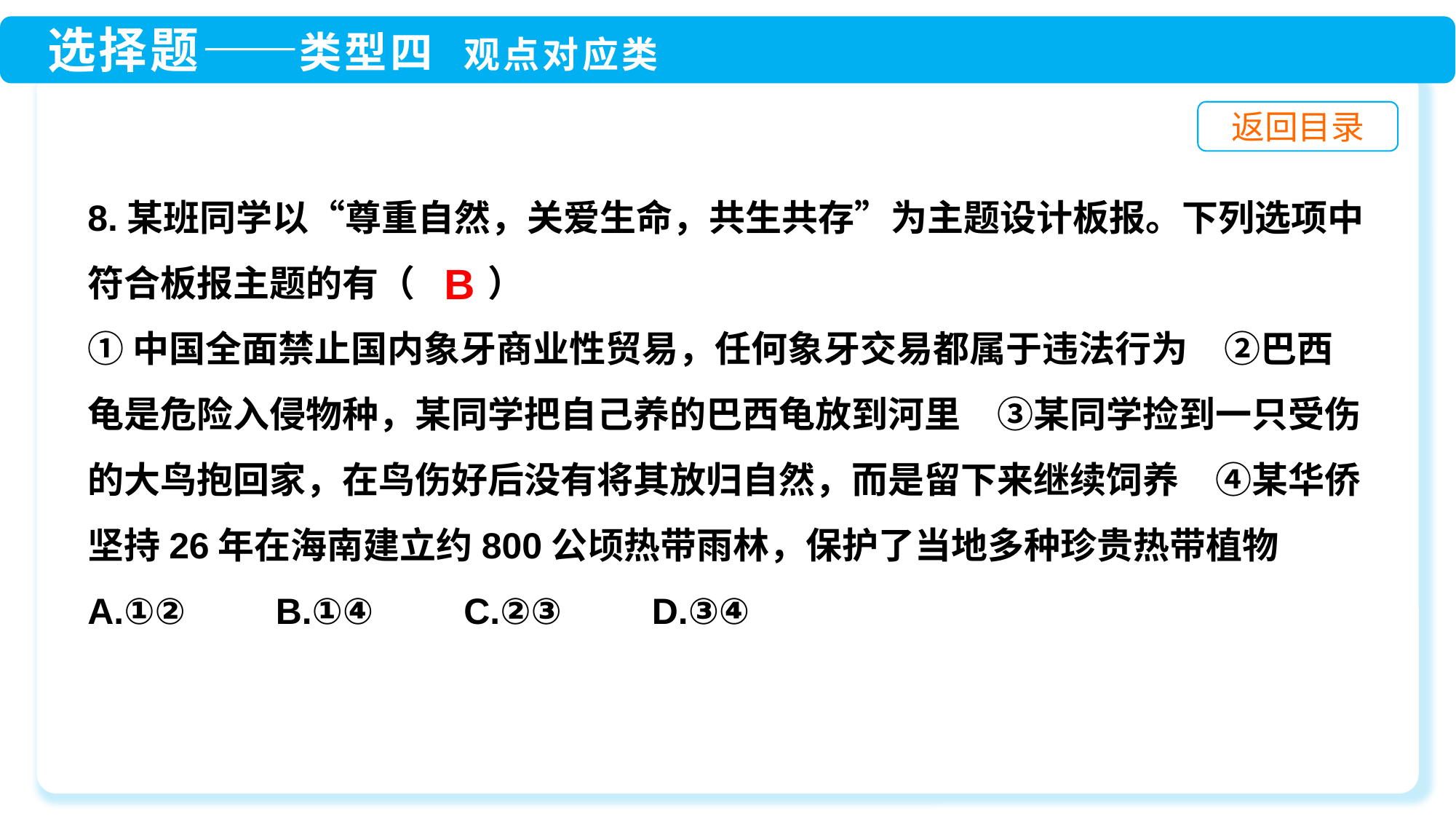

8.某班同学以“尊重自然，关爱生命，共生共存”为主题设计板报。下列选项中符合板报主题的有（　　）
①中国全面禁止国内象牙商业性贸易，任何象牙交易都属于违法行为　②巴西龟是危险入侵物种，某同学把自己养的巴西龟放到河里　③某同学捡到一只受伤的大鸟抱回家，在鸟伤好后没有将其放归自然，而是留下来继续饲养　④某华侨坚持26年在海南建立约800公顷热带雨林，保护了当地多种珍贵热带植物
A.①②　　B.①④　　C.②③　　D.③④

B